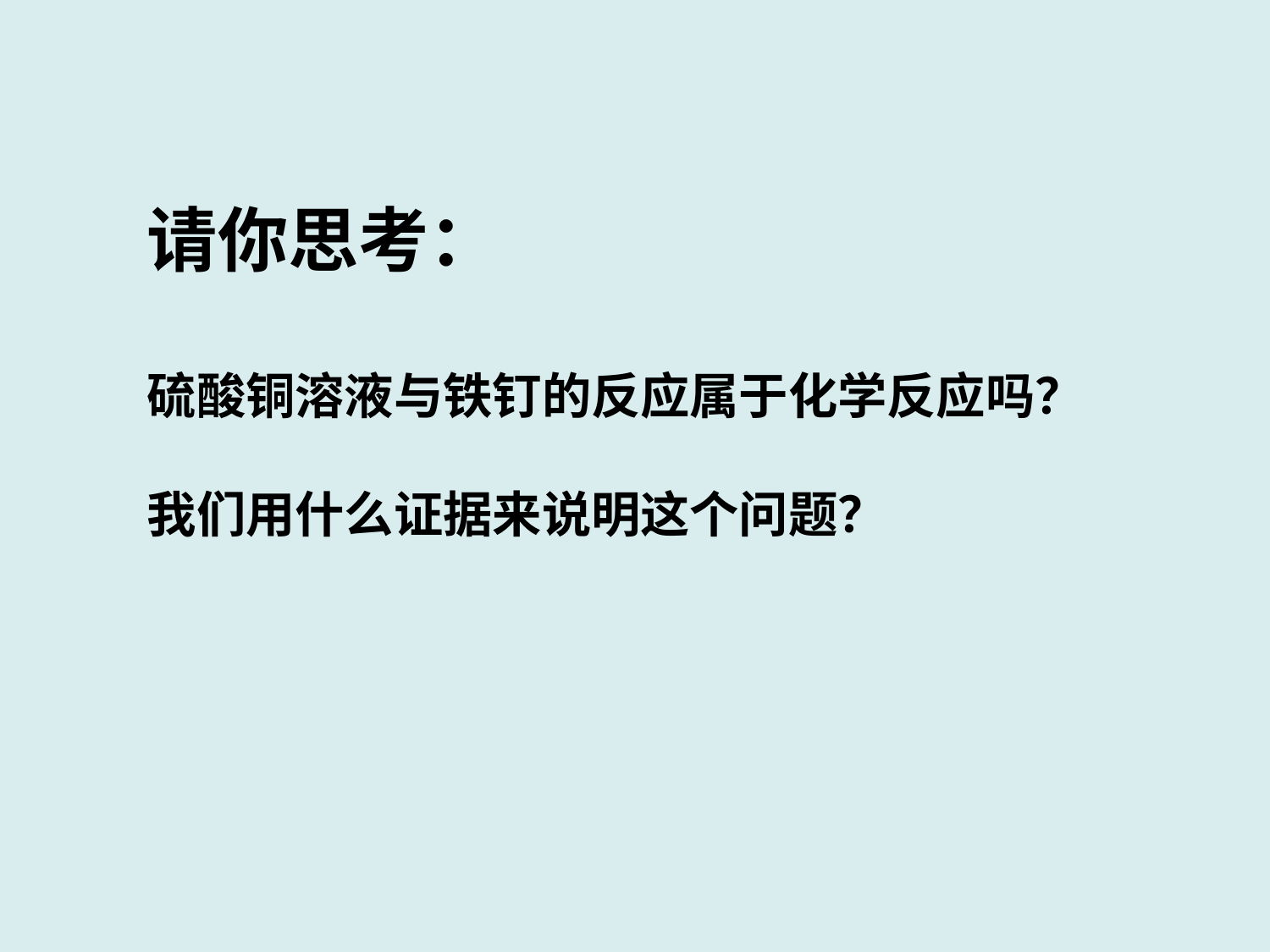

请你思考：

硫酸铜溶液与铁钉的反应属于化学反应吗？

我们用什么证据来说明这个问题？